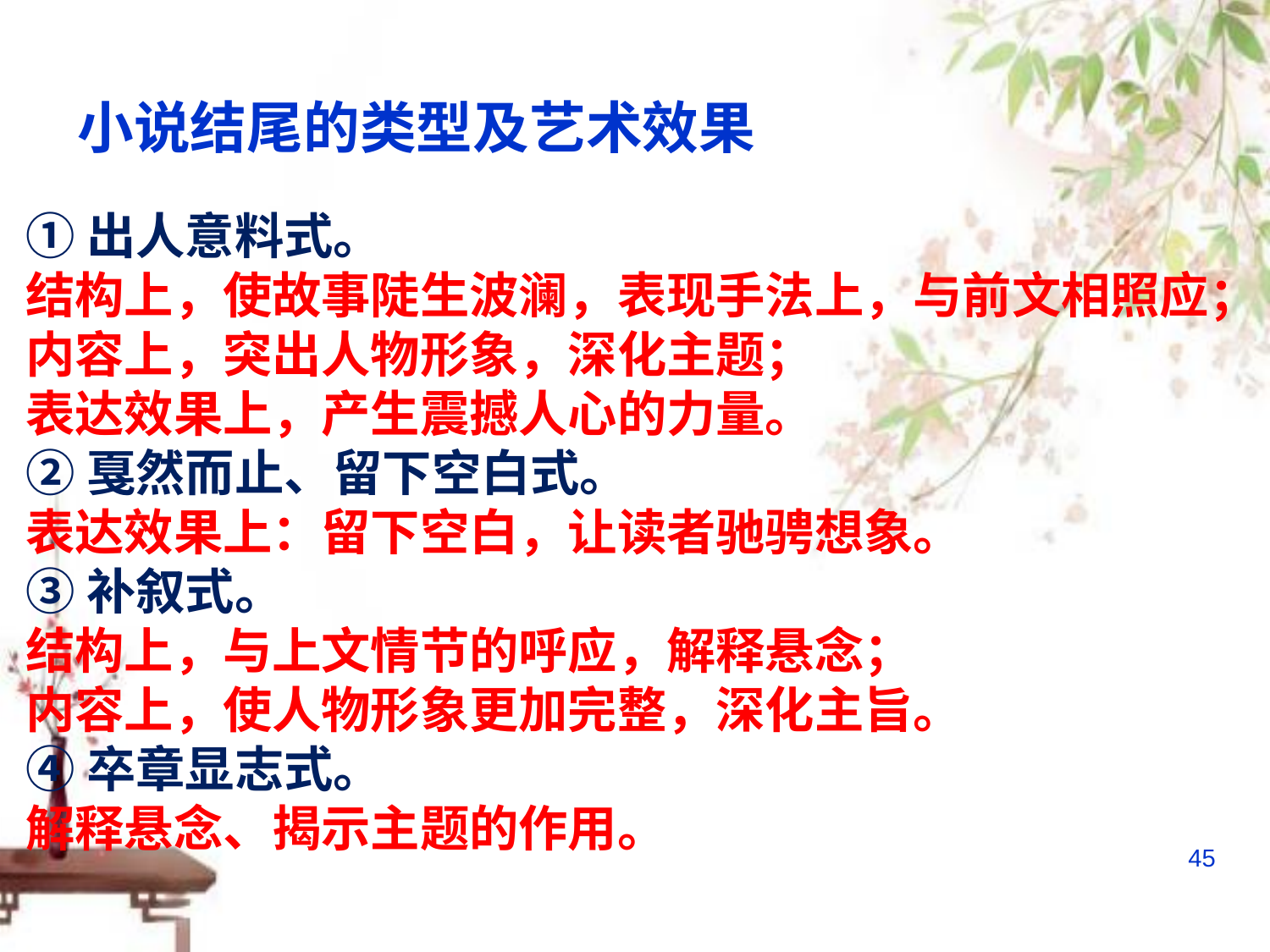

小说结尾的类型及艺术效果
①出人意料式。
结构上，使故事陡生波澜，表现手法上，与前文相照应；内容上，突出人物形象，深化主题；
表达效果上，产生震撼人心的力量。
②戛然而止、留下空白式。
表达效果上：留下空白，让读者驰骋想象。
③补叙式。
结构上，与上文情节的呼应，解释悬念；
内容上，使人物形象更加完整，深化主旨。
④卒章显志式。
解释悬念、揭示主题的作用。

45